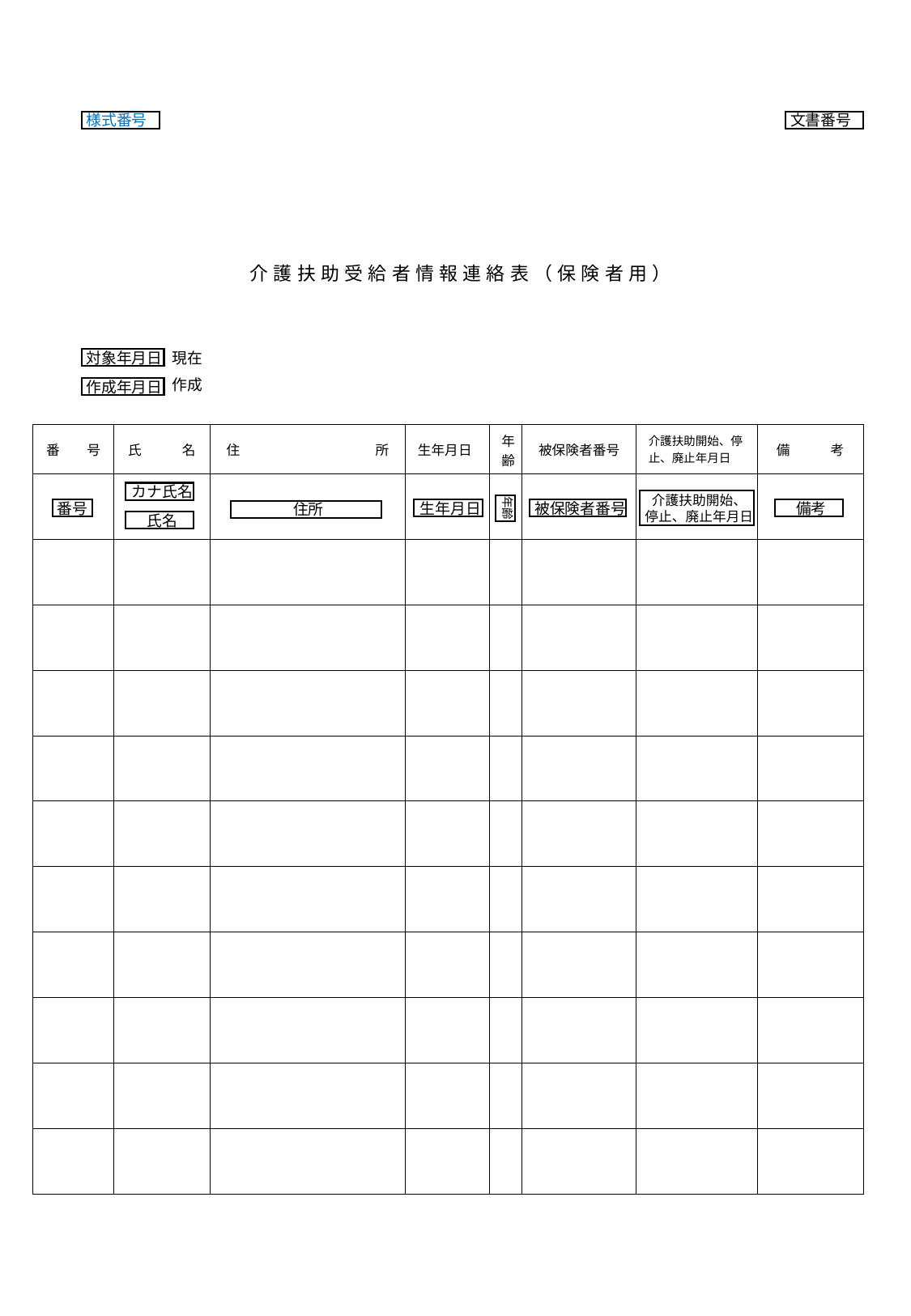

様式番号
文書番号

介護扶助受給者情報連絡表（保険者用）
現在
対象年月日
作成
作成年月日
| 番　　号 | 氏　　　名 | 住　　　　　　　　　　所 | 生年月日 | 年齢 | 被保険者番号 | 介護扶助開始、停止、廃止年月日 | 備　　　考 |
| --- | --- | --- | --- | --- | --- | --- | --- |
|  |  |  |  |  |  |  |  |
|  |  |  |  |  |  |  |  |
|  |  |  |  |  |  |  |  |
|  |  |  |  |  |  |  |  |
|  |  |  |  |  |  |  |  |
|  |  |  |  |  |  |  |  |
|  |  |  |  |  |  |  |  |
|  |  |  |  |  |  |  |  |
|  |  |  |  |  |  |  |  |
|  |  |  |  |  |  |  |  |
|  |  |  |  |  |  |  |  |
カナ氏名
介護扶助開始、
停止、廃止年月日
年齢
番号
生年月日
被保険者番号
備考
住所
氏名